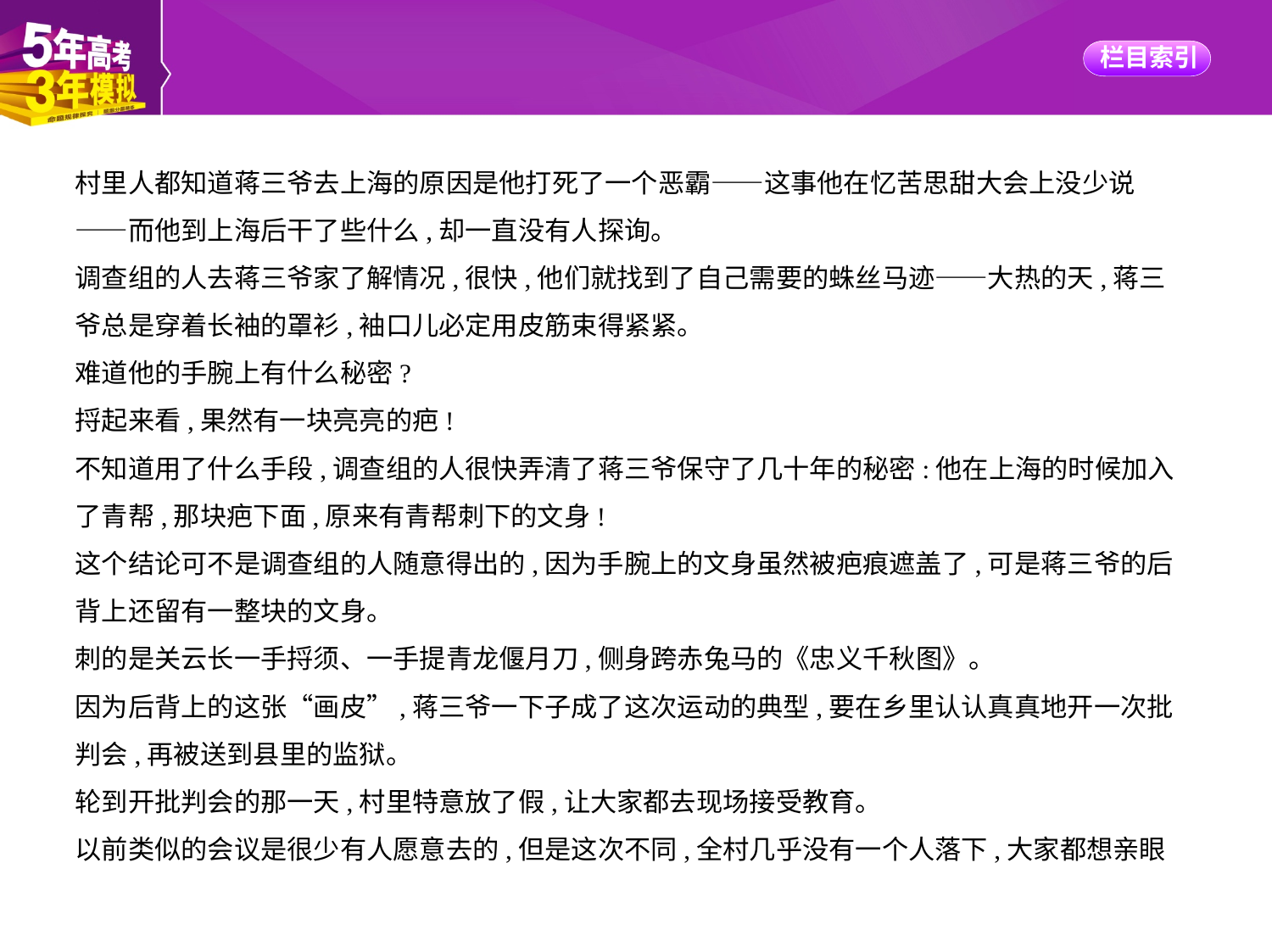

村里人都知道蒋三爷去上海的原因是他打死了一个恶霸——这事他在忆苦思甜大会上没少说
——而他到上海后干了些什么,却一直没有人探询。
调查组的人去蒋三爷家了解情况,很快,他们就找到了自己需要的蛛丝马迹——大热的天,蒋三
爷总是穿着长袖的罩衫,袖口儿必定用皮筋束得紧紧。
难道他的手腕上有什么秘密?
捋起来看,果然有一块亮亮的疤!
不知道用了什么手段,调查组的人很快弄清了蒋三爷保守了几十年的秘密:他在上海的时候加入
了青帮,那块疤下面,原来有青帮刺下的文身!
这个结论可不是调查组的人随意得出的,因为手腕上的文身虽然被疤痕遮盖了,可是蒋三爷的后
背上还留有一整块的文身。
刺的是关云长一手捋须、一手提青龙偃月刀,侧身跨赤兔马的《忠义千秋图》。
因为后背上的这张“画皮”,蒋三爷一下子成了这次运动的典型,要在乡里认认真真地开一次批
判会,再被送到县里的监狱。
轮到开批判会的那一天,村里特意放了假,让大家都去现场接受教育。
以前类似的会议是很少有人愿意去的,但是这次不同,全村几乎没有一个人落下,大家都想亲眼